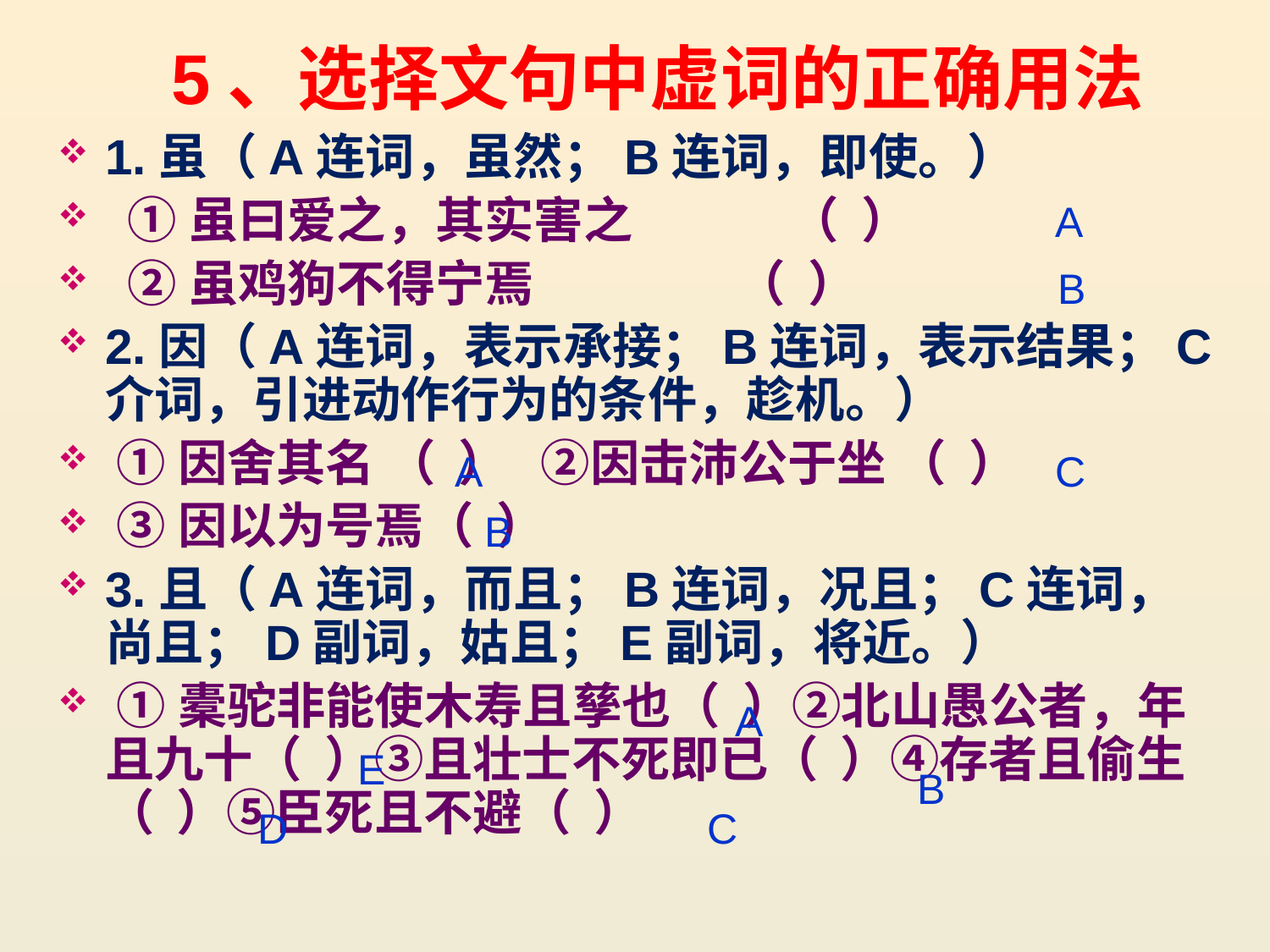

# 5、选择文句中虚词的正确用法
1.虽（A连词，虽然；B连词，即使。）
  ①虽曰爱之，其实害之              （  ）
  ②虽鸡狗不得宁焉                  （  ）
2.因（A连词，表示承接；B连词，表示结果；C介词，引进动作行为的条件，趁机。）
 ①因舍其名 （  ）   ②因击沛公于坐 （  ）
 ③因以为号焉（  ）
3.且（A连词，而且；B连词，况且；C连词，尚且；D副词，姑且；E副词，将近。）
 ①橐驼非能使木寿且孳也（  ）②北山愚公者，年且九十（  ）③且壮士不死即已（  ）④存者且偷生（  ）⑤臣死且不避（  ）

A
B
A
C
B
A
E
B
D
C